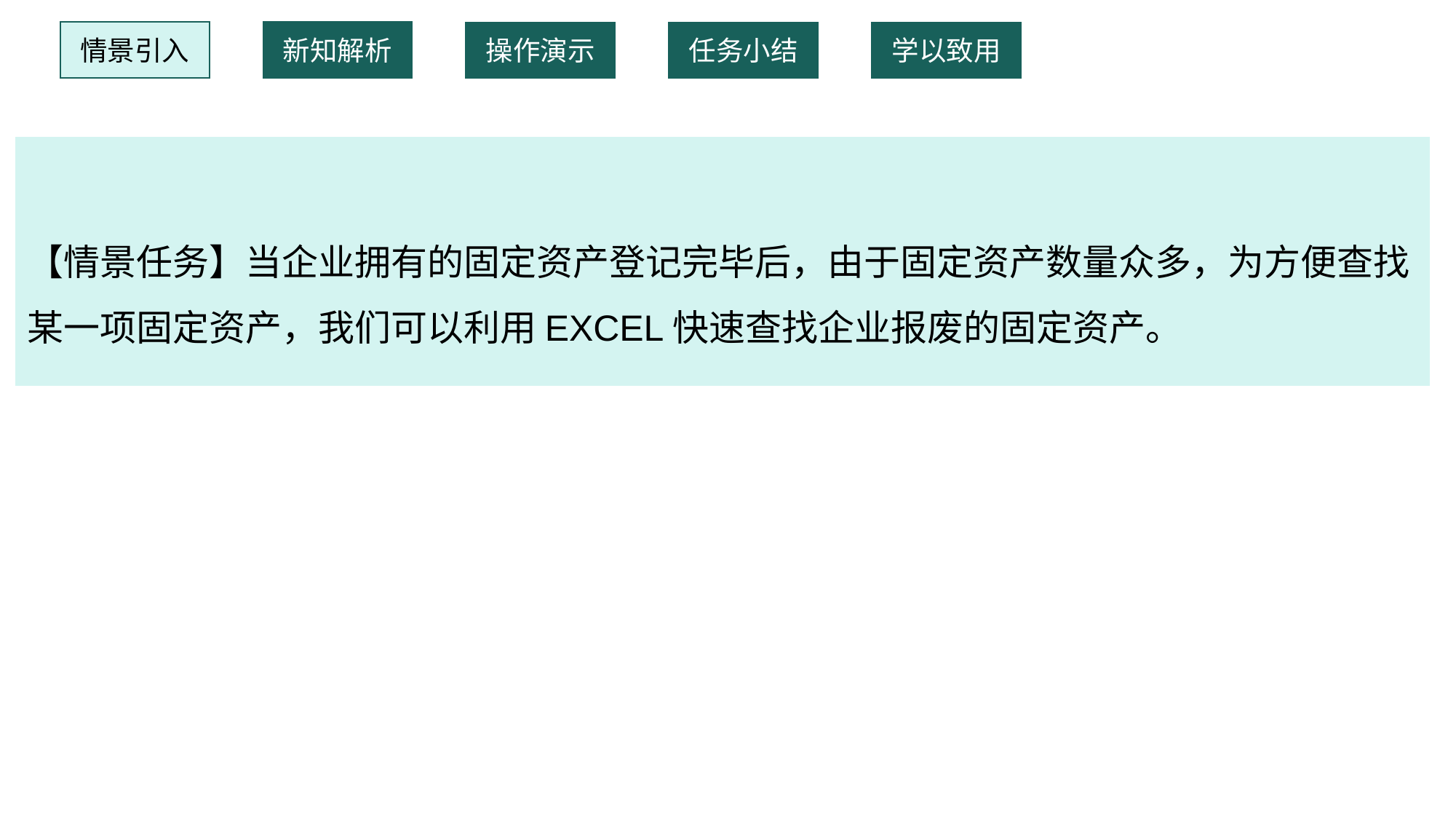

情景引入
新知解析
操作演示
任务小结
学以致用

【情景任务】当企业拥有的固定资产登记完毕后，由于固定资产数量众多，为方便查找某一项固定资产，我们可以利用EXCEL快速查找企业报废的固定资产。